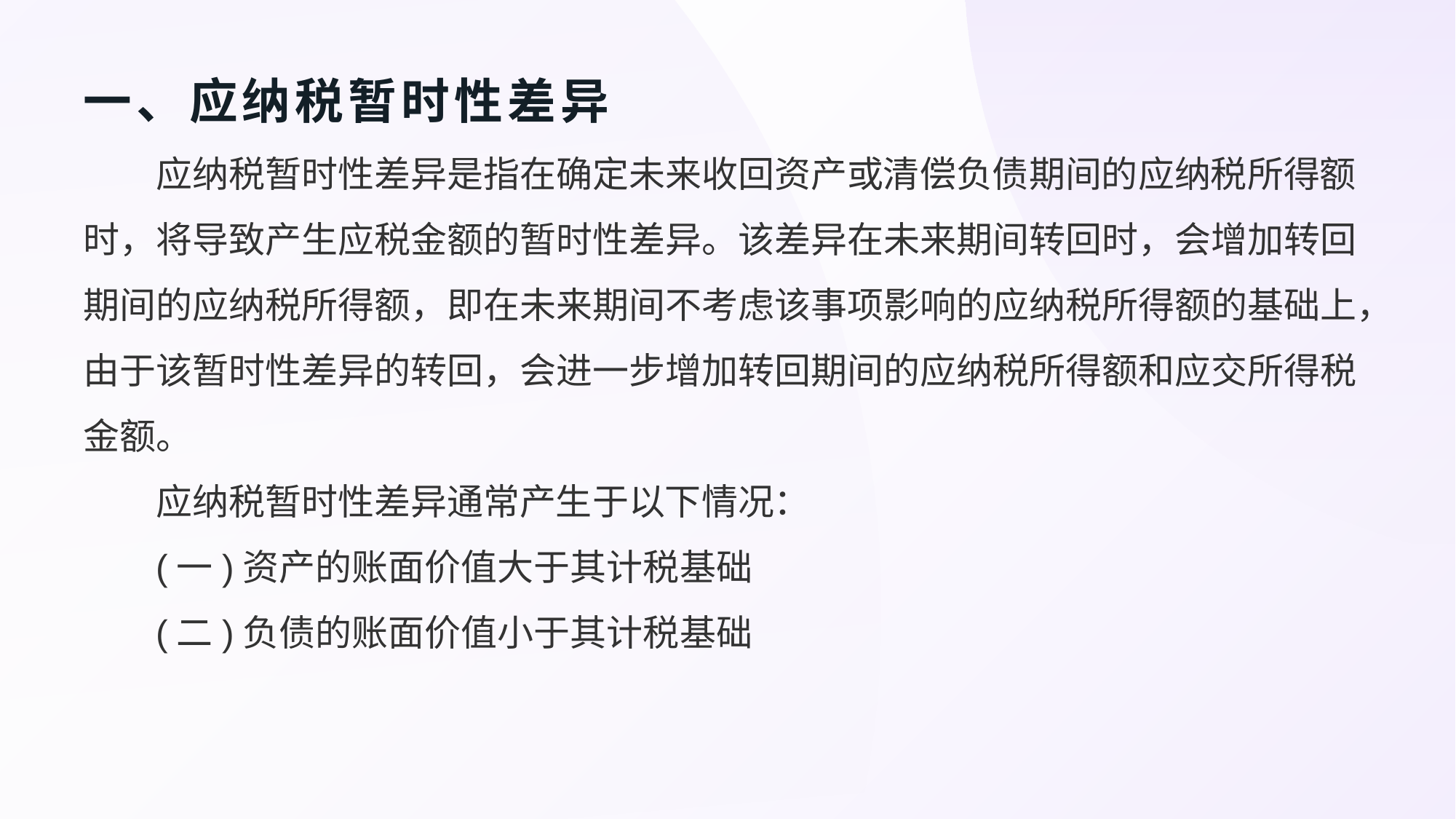

# 一、应纳税暂时性差异
应纳税暂时性差异是指在确定未来收回资产或清偿负债期间的应纳税所得额时，将导致产生应税金额的暂时性差异。该差异在未来期间转回时，会增加转回期间的应纳税所得额，即在未来期间不考虑该事项影响的应纳税所得额的基础上，由于该暂时性差异的转回，会进一步增加转回期间的应纳税所得额和应交所得税金额。
应纳税暂时性差异通常产生于以下情况：
(一)资产的账面价值大于其计税基础
(二)负债的账面价值小于其计税基础